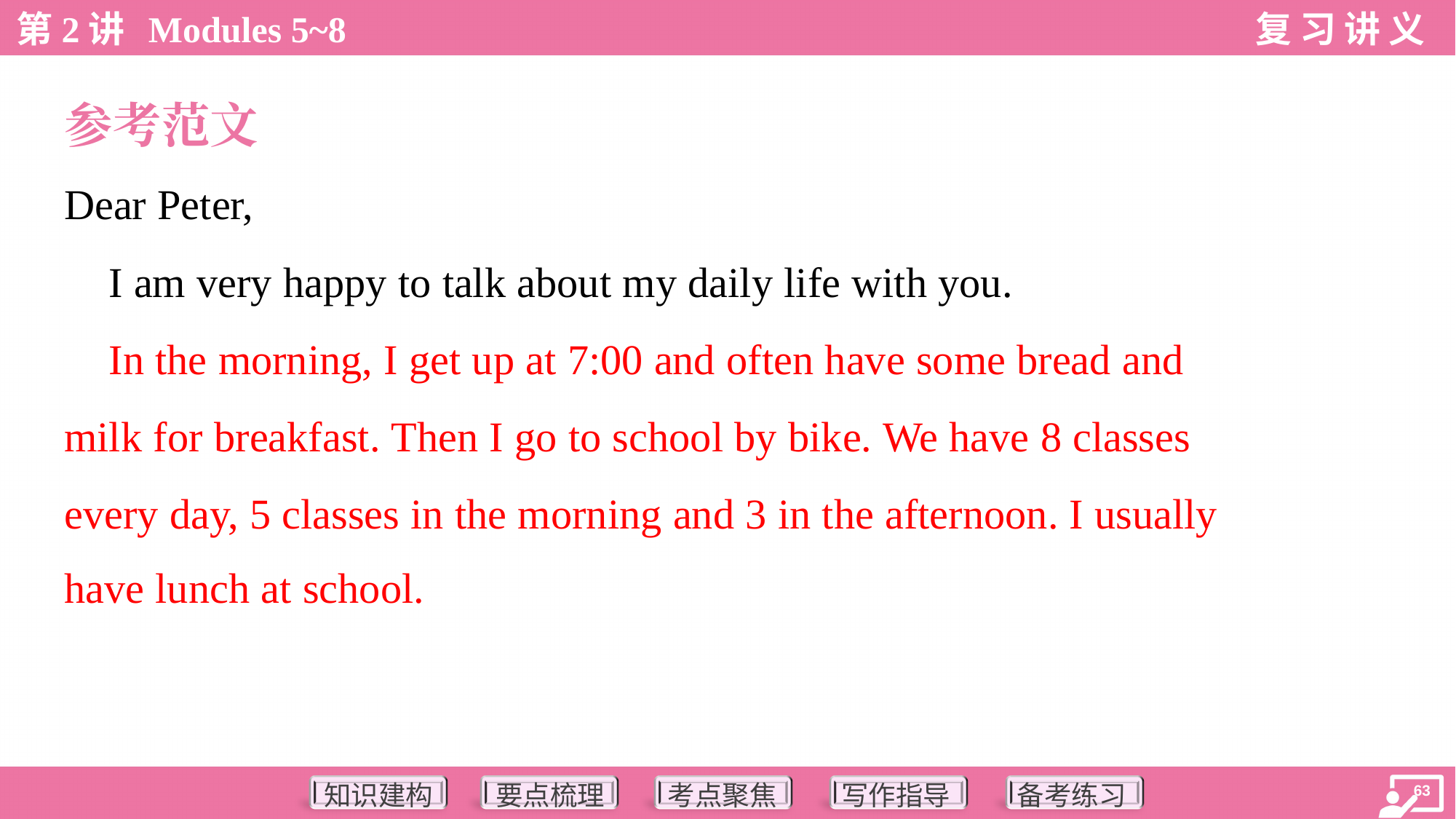

参考范文
Dear Peter,
    I am very happy to talk about my daily life with you.
    In the morning, I get up at 7:00 and often have some bread and
milk for breakfast. Then I go to school by bike. We have 8 classes
every day, 5 classes in the morning and 3 in the afternoon. I usually
have lunch at school.